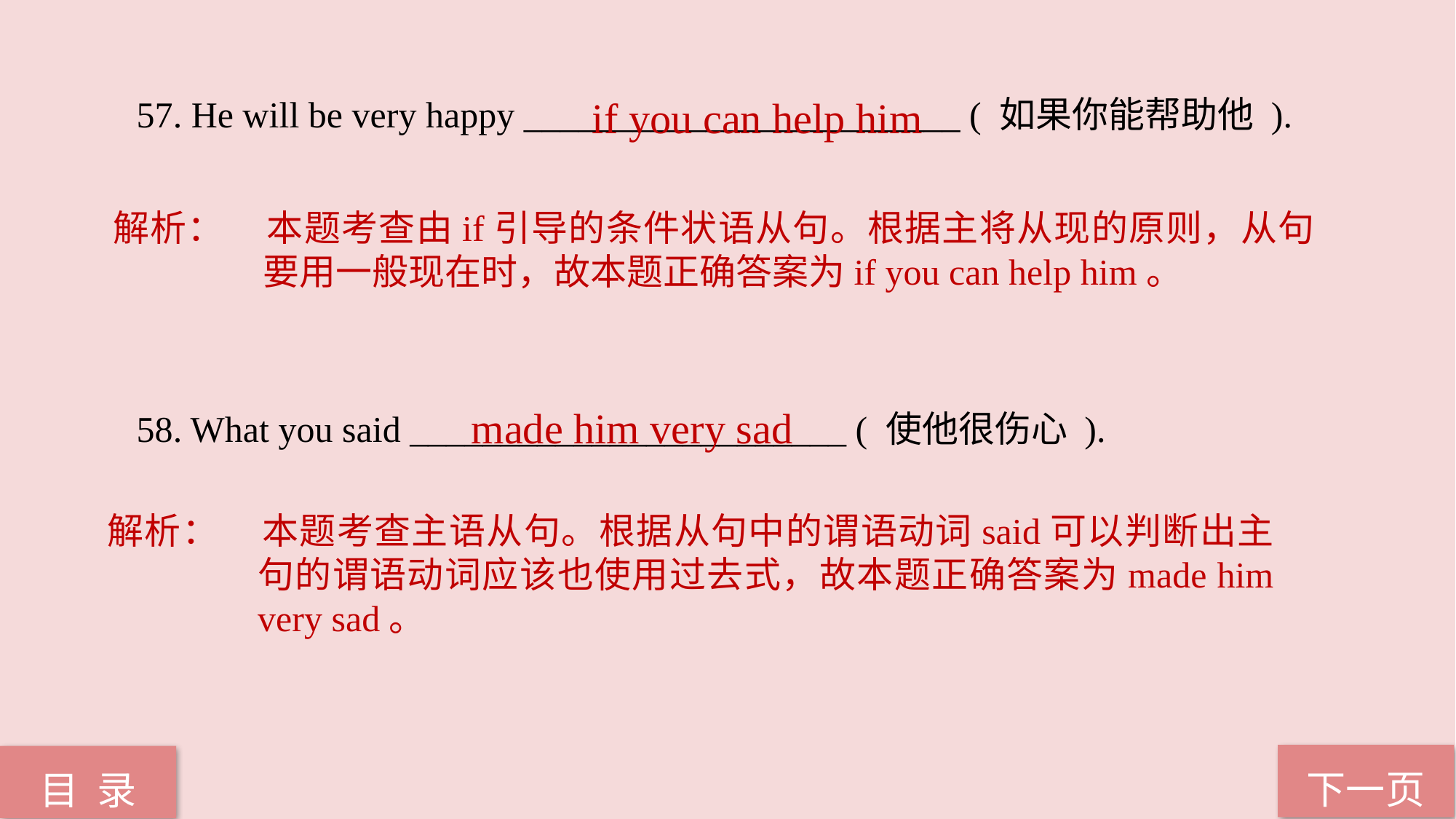

57. He will be very happy ________________________ ( 如果你能帮助他 ).

58. What you said ________________________ ( 使他很伤心 ).
if you can help him
解析：	本题考查由if引导的条件状语从句。根据主将从现的原则，从句要用一般现在时，故本题正确答案为if you can help him。
 made him very sad
解析：	本题考查主语从句。根据从句中的谓语动词said可以判断出主句的谓语动词应该也使用过去式，故本题正确答案为made him very sad。